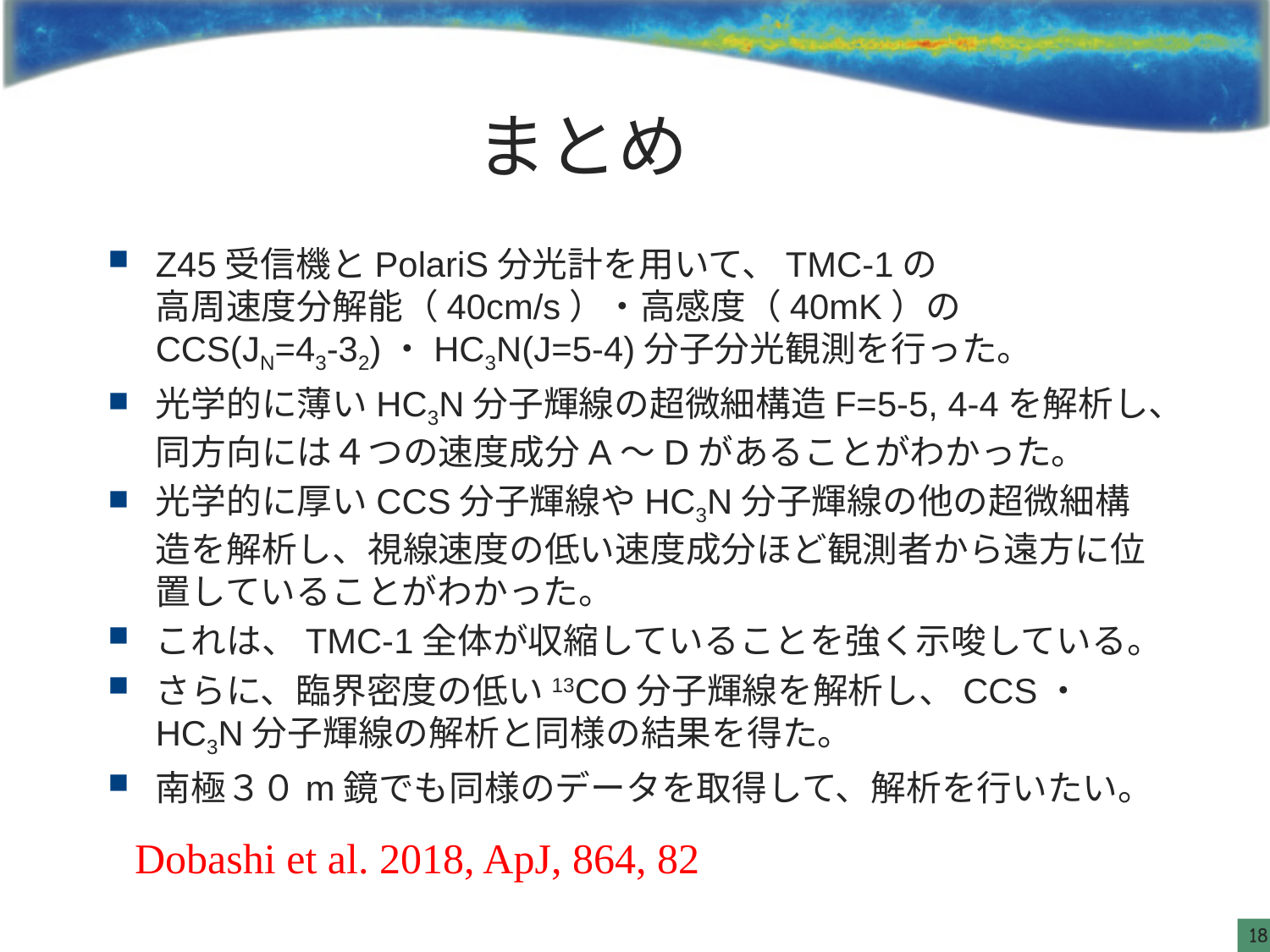

# まとめ
Z45受信機とPolariS分光計を用いて、TMC-1の
高周速度分解能（40cm/s）・高感度（40mK）の
CCS(JN=43-32)・HC3N(J=5-4)分子分光観測を行った。
光学的に薄いHC3N分子輝線の超微細構造F=5-5, 4-4を解析し、同方向には４つの速度成分A〜Dがあることがわかった。
光学的に厚いCCS分子輝線やHC3N分子輝線の他の超微細構造を解析し、視線速度の低い速度成分ほど観測者から遠方に位置していることがわかった。
これは、TMC-1全体が収縮していることを強く示唆している。
さらに、臨界密度の低い13CO分子輝線を解析し、CCS・HC3N分子輝線の解析と同様の結果を得た。
南極３０m鏡でも同様のデータを取得して、解析を行いたい。
Dobashi et al. 2018, ApJ, 864, 82
18